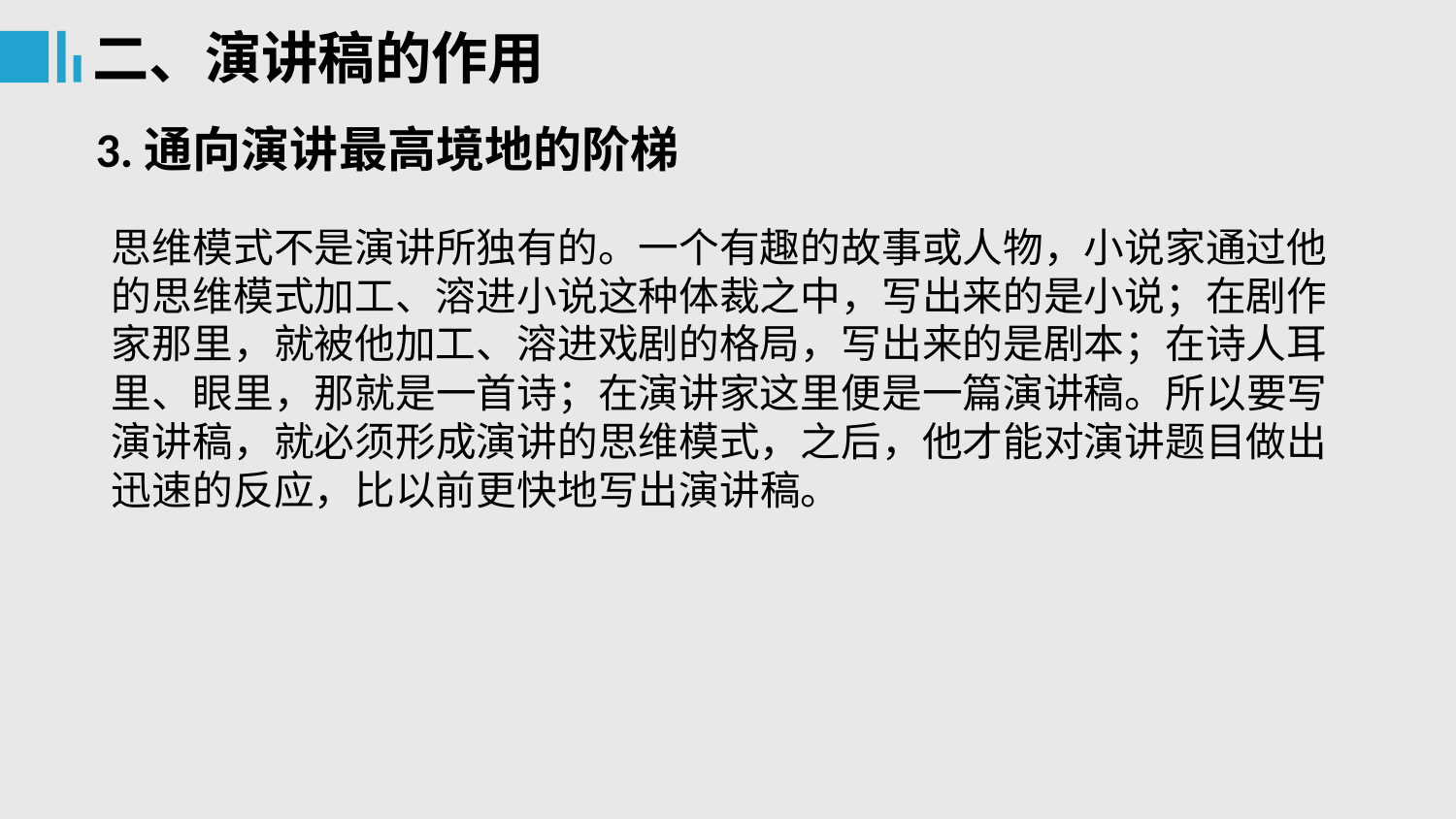

二、演讲稿的作用

3.通向演讲最高境地的阶梯
思维模式不是演讲所独有的。一个有趣的故事或人物，小说家通过他的思维模式加工、溶进小说这种体裁之中，写出来的是小说；在剧作家那里，就被他加工、溶进戏剧的格局，写出来的是剧本；在诗人耳里、眼里，那就是一首诗；在演讲家这里便是一篇演讲稿。所以要写演讲稿，就必须形成演讲的思维模式，之后，他才能对演讲题目做出迅速的反应，比以前更快地写出演讲稿。